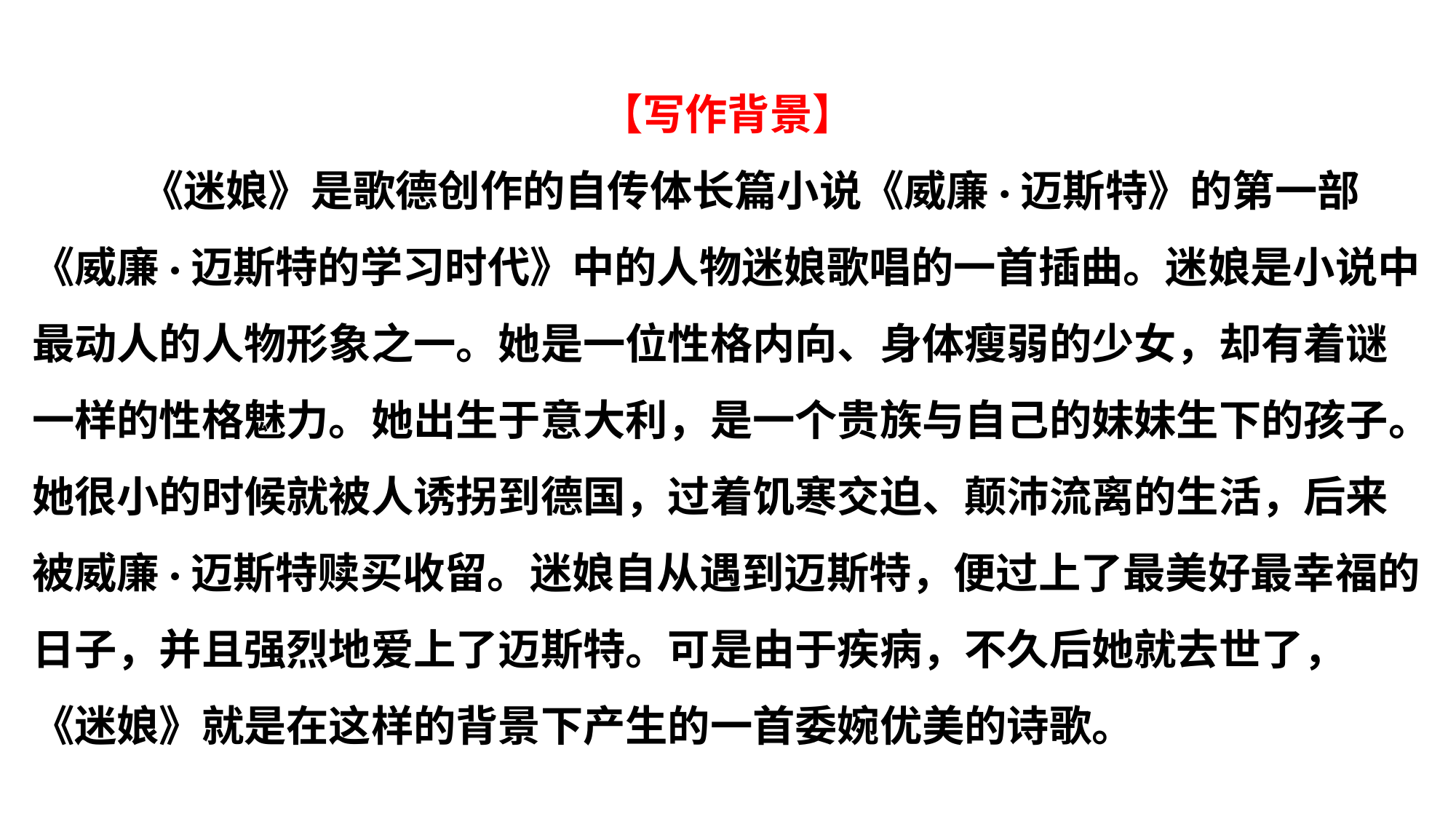

【写作背景】
	《迷娘》是歌德创作的自传体长篇小说《威廉·迈斯特》的第一部《威廉·迈斯特的学习时代》中的人物迷娘歌唱的一首插曲。迷娘是小说中最动人的人物形象之一。她是一位性格内向、身体瘦弱的少女，却有着谜一样的性格魅力。她出生于意大利，是一个贵族与自己的妹妹生下的孩子。她很小的时候就被人诱拐到德国，过着饥寒交迫、颠沛流离的生活，后来被威廉·迈斯特赎买收留。迷娘自从遇到迈斯特，便过上了最美好最幸福的日子，并且强烈地爱上了迈斯特。可是由于疾病，不久后她就去世了，《迷娘》就是在这样的背景下产生的一首委婉优美的诗歌。